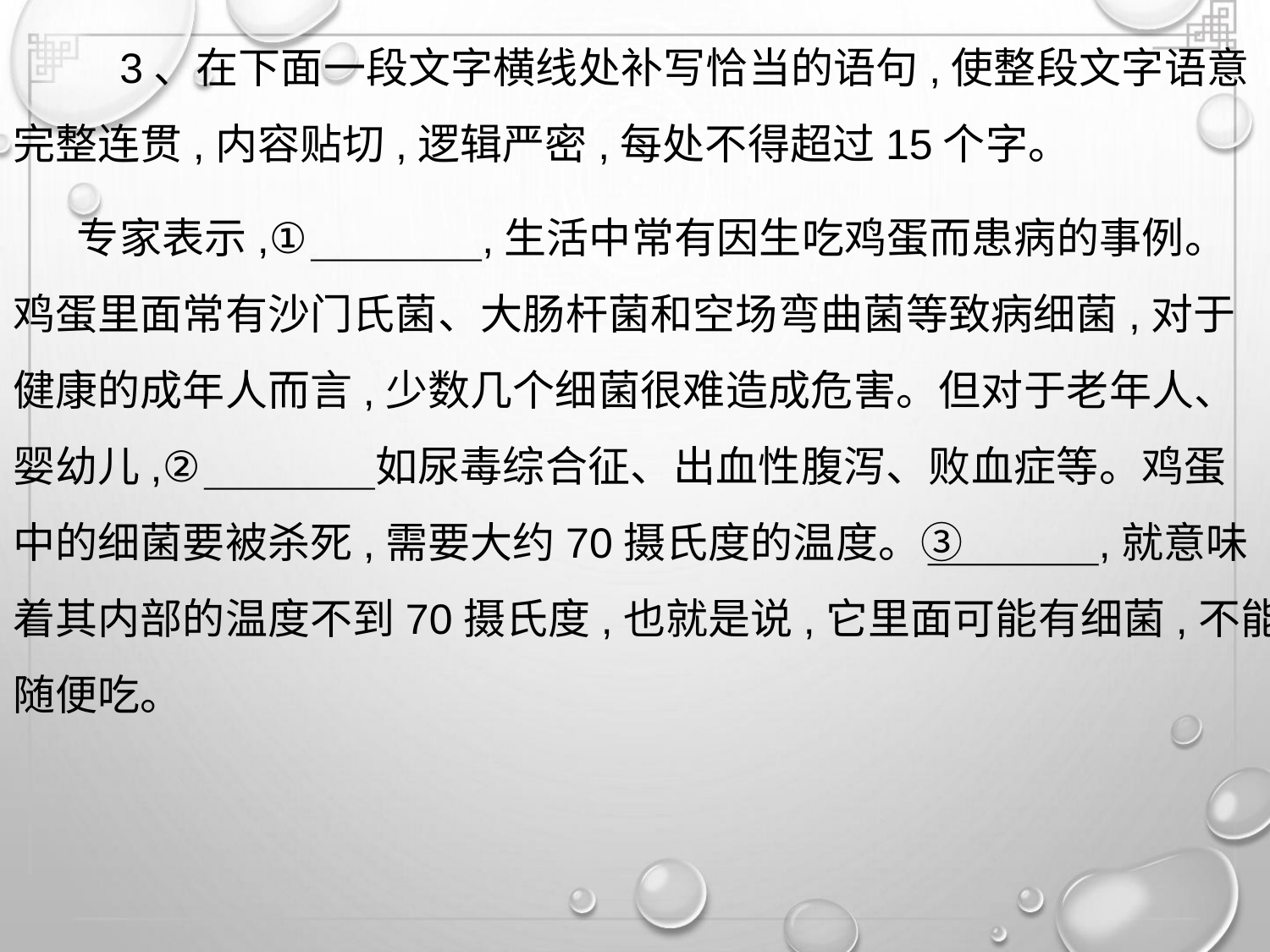

3、在下面一段文字横线处补写恰当的语句,使整段文字语意
完整连贯,内容贴切,逻辑严密,每处不得超过15个字。
专家表示,①
,生活中常有因生吃鸡蛋而患病的事例。
鸡蛋里面常有沙门氏菌、大肠杆菌和空场弯曲菌等致病细菌,对于
健康的成年人而言,少数几个细菌很难造成危害。但对于老年人、
婴幼儿,②
如尿毒综合征、出血性腹泻、败血症等。鸡蛋
,就意味
中的细菌要被杀死,需要大约70摄氏度的温度。③
着其内部的温度不到70摄氏度,也就是说,它里面可能有细菌,不能
随便吃。